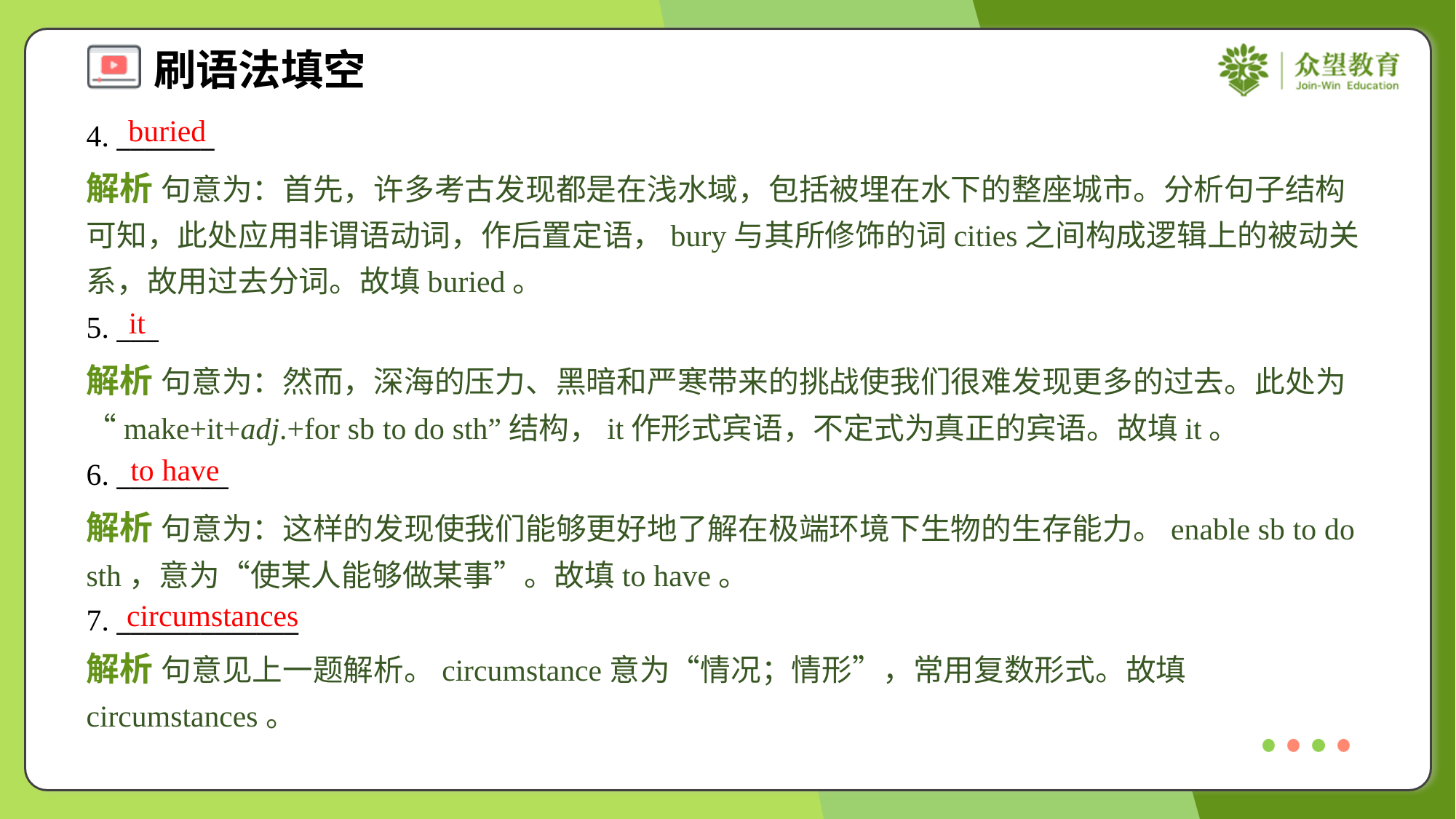

buried
4. _______
解析 句意为：首先，许多考古发现都是在浅水域，包括被埋在水下的整座城市。分析句子结构可知，此处应用非谓语动词，作后置定语，bury与其所修饰的词cities之间构成逻辑上的被动关系，故用过去分词。故填buried。
it
5. ___
解析 句意为：然而，深海的压力、黑暗和严寒带来的挑战使我们很难发现更多的过去。此处为“make+it+adj.+for sb to do sth”结构，it作形式宾语，不定式为真正的宾语。故填it。
to have
6. ________
解析 句意为：这样的发现使我们能够更好地了解在极端环境下生物的生存能力。enable sb to do sth，意为“使某人能够做某事”。故填to have。
circumstances
7. _____________
解析 句意见上一题解析。circumstance意为“情况；情形”，常用复数形式。故填circumstances。